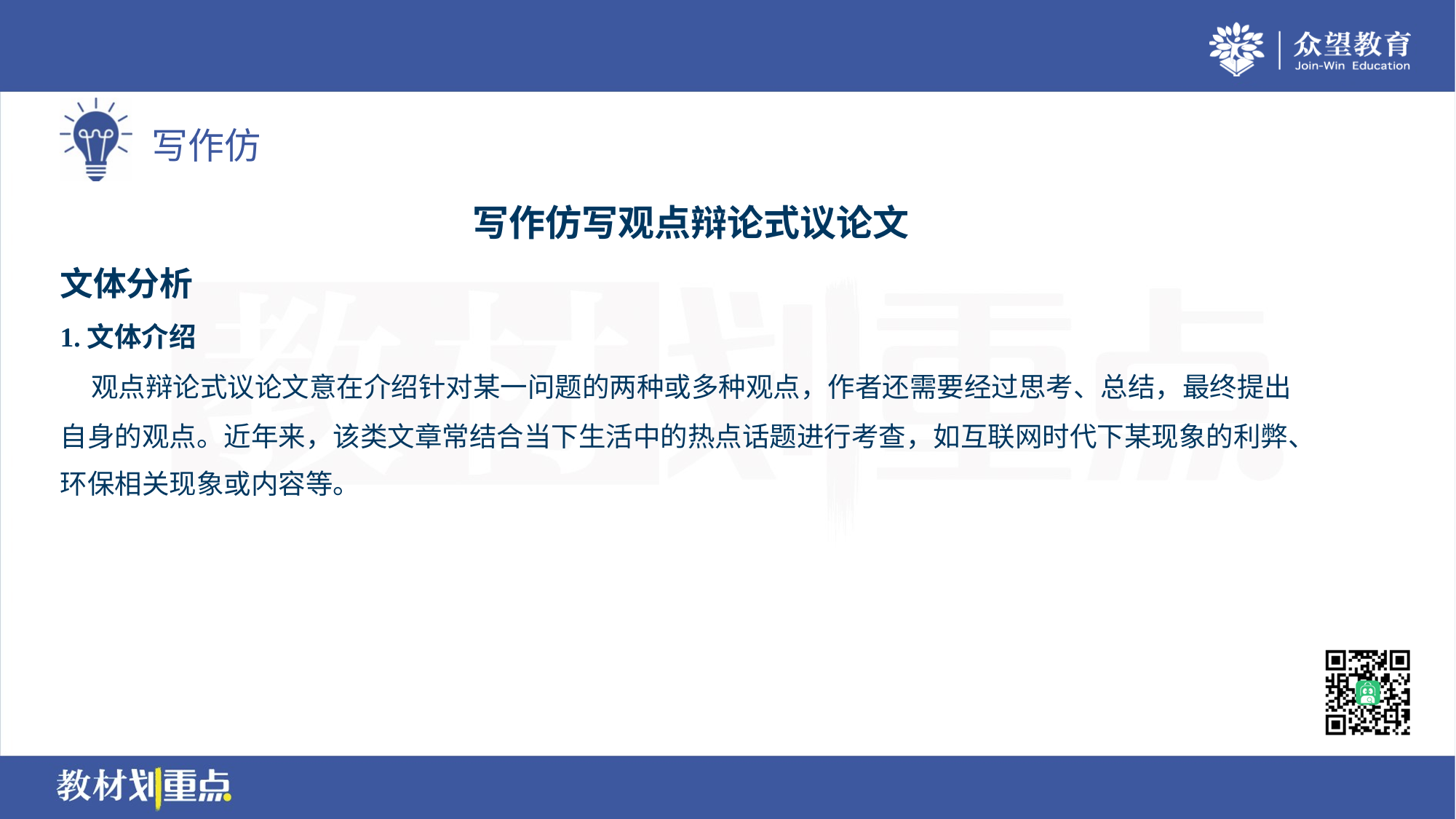

写作仿写观点辩论式议论文
文体分析
1.文体介绍
    观点辩论式议论文意在介绍针对某一问题的两种或多种观点，作者还需要经过思考、总结，最终提出
自身的观点。近年来，该类文章常结合当下生活中的热点话题进行考查，如互联网时代下某现象的利弊、
环保相关现象或内容等。